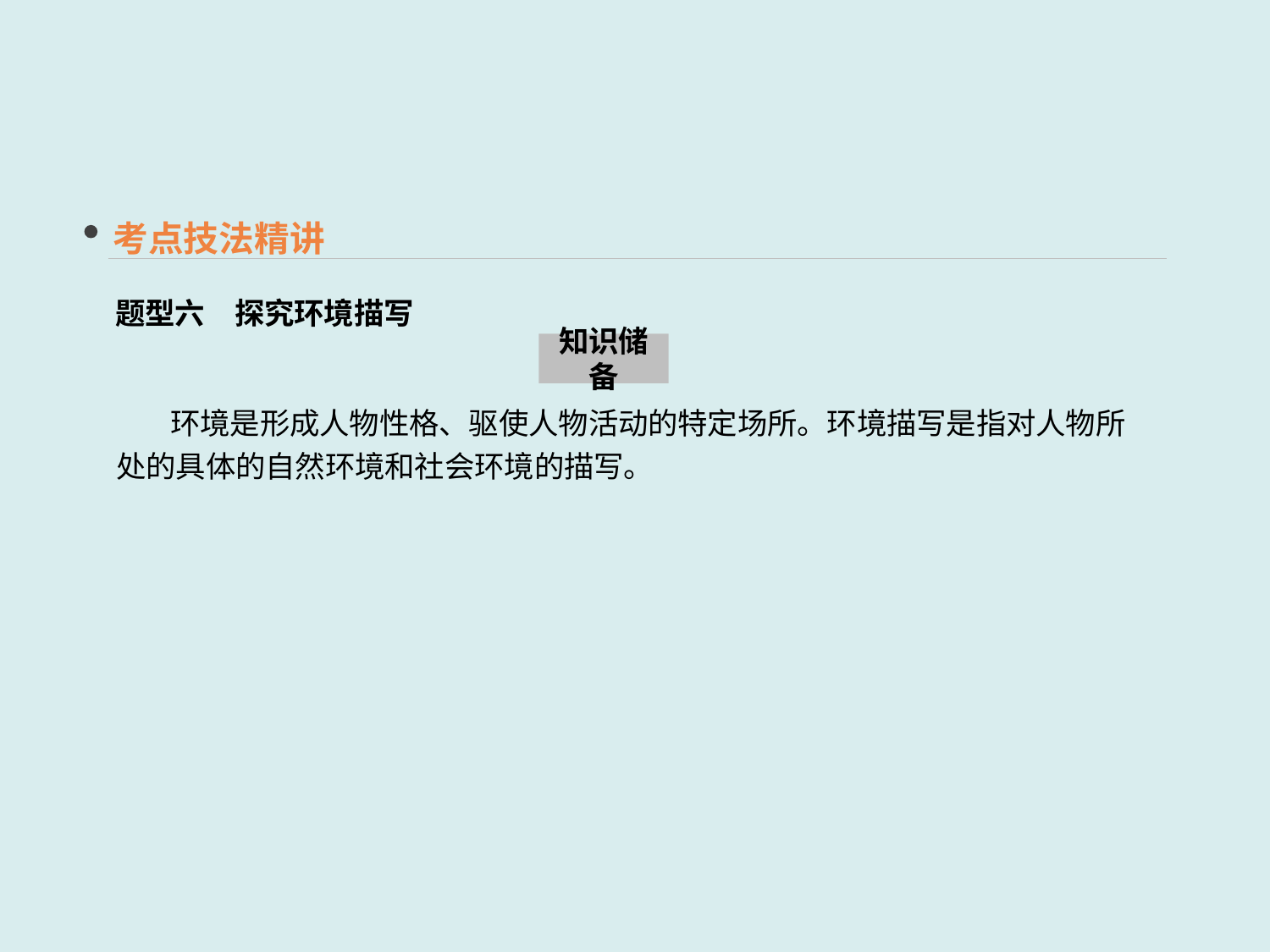

考点技法精讲

题型六　探究环境描写
知识储备
　　环境是形成人物性格、驱使人物活动的特定场所。环境描写是指对人物所处的具体的自然环境和社会环境的描写。